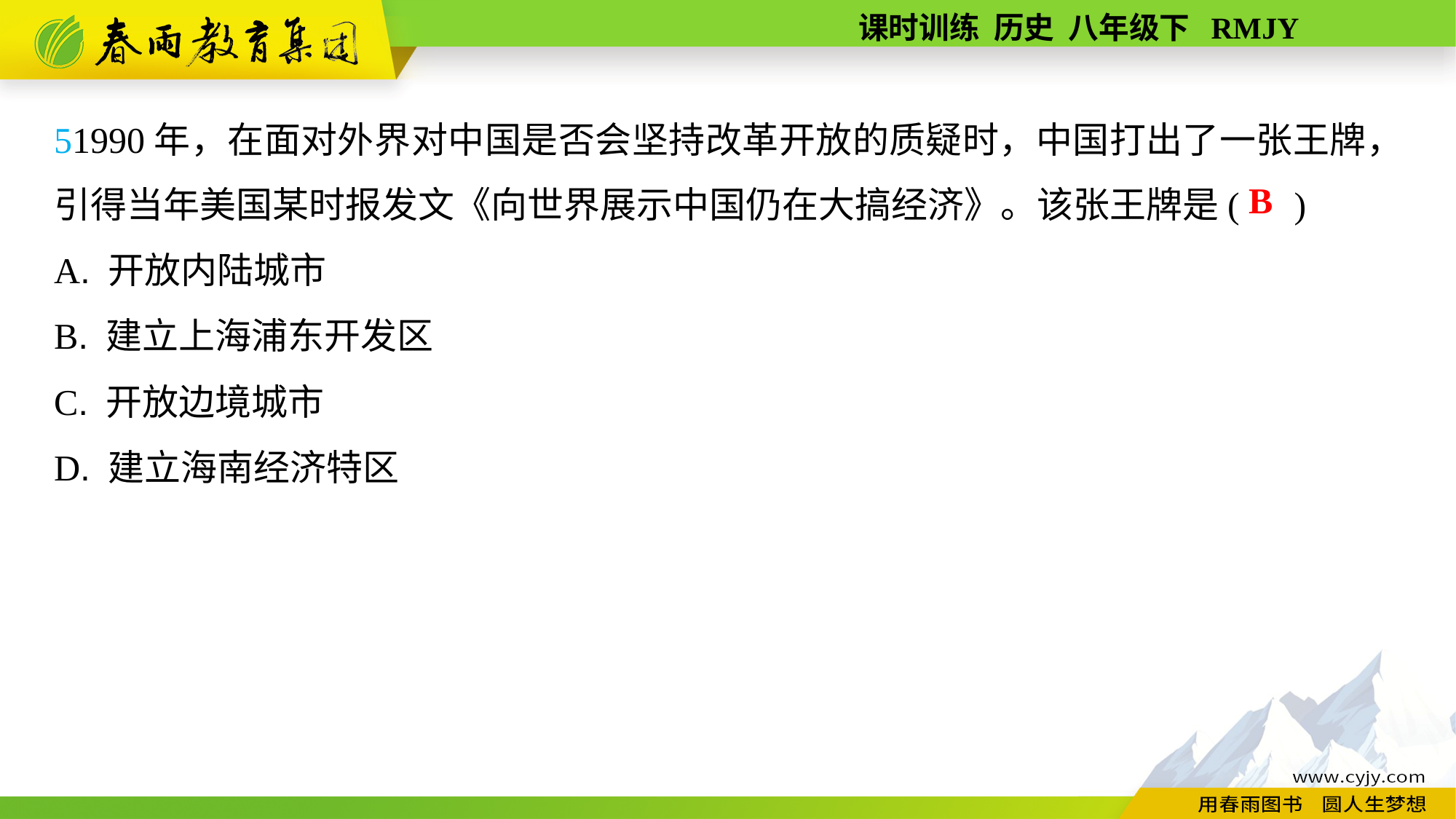

51990年，在面对外界对中国是否会坚持改革开放的质疑时，中国打出了一张王牌，引得当年美国某时报发文《向世界展示中国仍在大搞经济》。该张王牌是(      )
A. 开放内陆城市
B. 建立上海浦东开发区
C. 开放边境城市
D. 建立海南经济特区
B